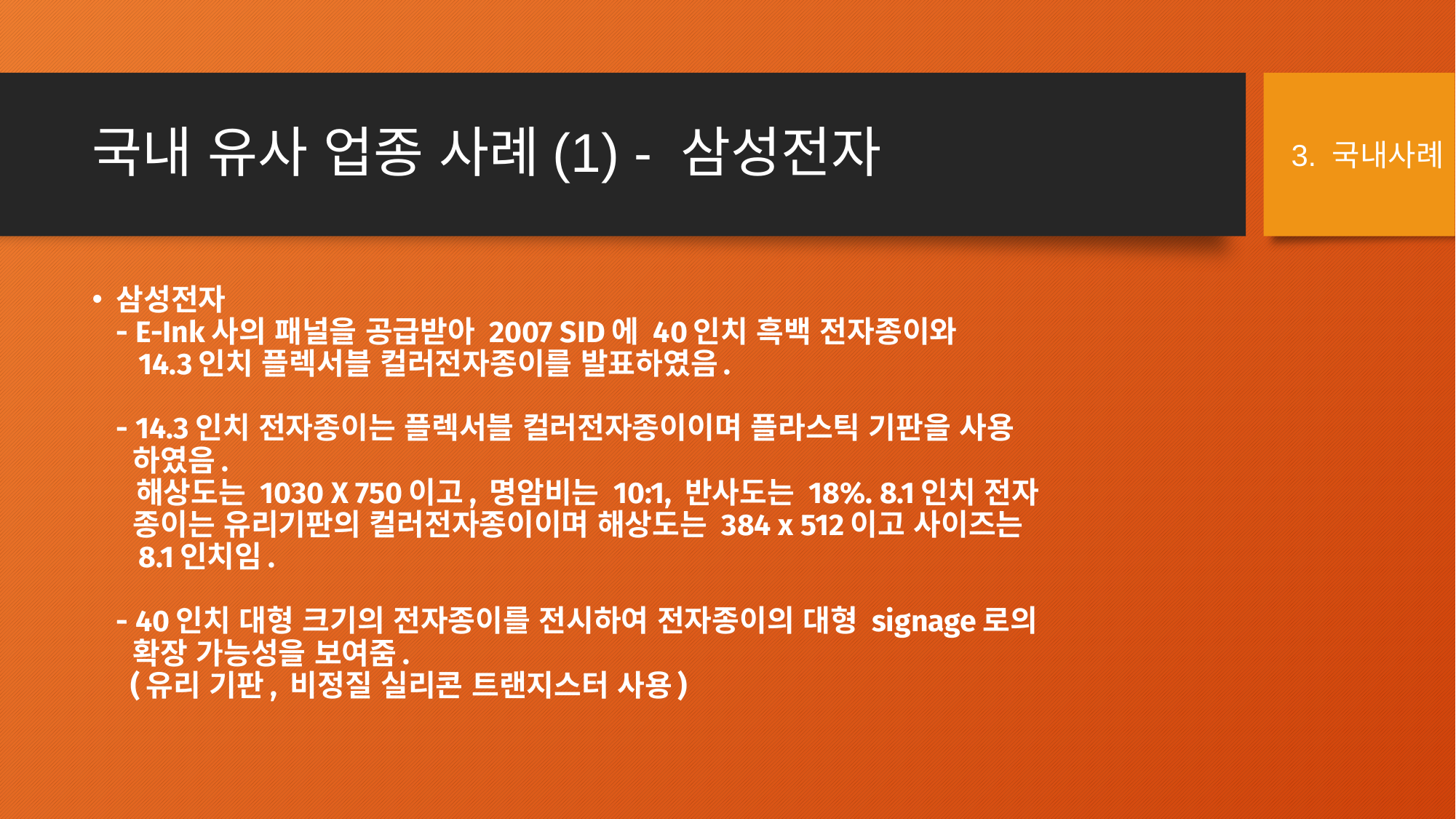

# 국내 유사 업종 사례(1) - 삼성전자
3. 국내사례
삼성전자
- E-Ink사의 패널을 공급받아 2007 SID에 40인치 흑백 전자종이와
  14.3인치 플렉서블 컬러전자종이를 발표하였음.
- 14.3인치 전자종이는 플렉서블 컬러전자종이이며 플라스틱 기판을 사용
  하였음.
  해상도는 1030 X 750이고, 명암비는 10:1, 반사도는 18%. 8.1인치 전자
  종이는 유리기판의 컬러전자종이이며 해상도는 384 x 512이고 사이즈는
  8.1인치임.
- 40인치 대형 크기의 전자종이를 전시하여 전자종이의 대형 signage로의
  확장 가능성을 보여줌.
  (유리 기판, 비정질 실리콘 트랜지스터 사용)